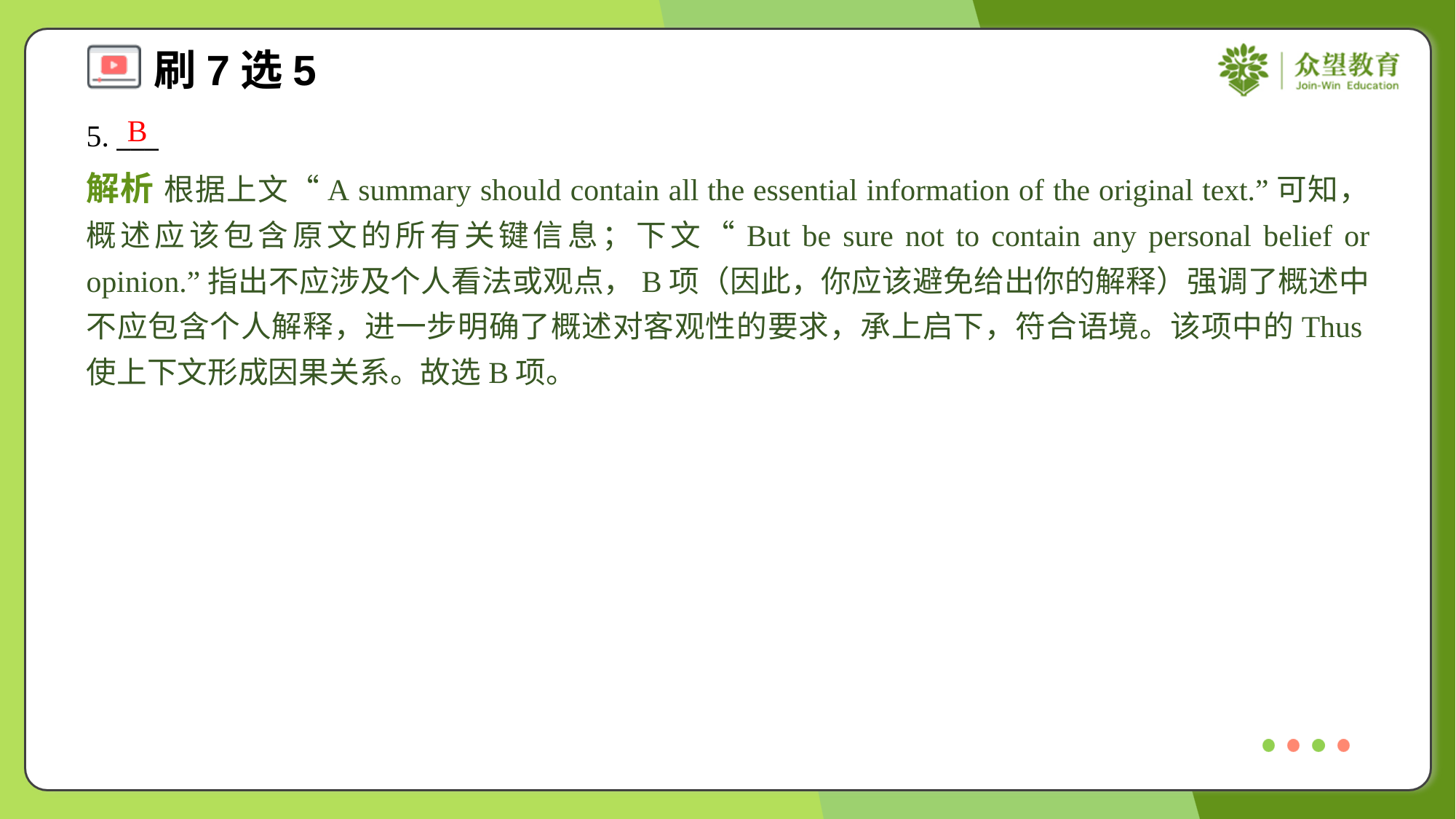

B
5. ___
解析 根据上文“A summary should contain all the essential information of the original text.”可知，概述应该包含原文的所有关键信息；下文“But be sure not to contain any personal belief or opinion.”指出不应涉及个人看法或观点，B项（因此，你应该避免给出你的解释）强调了概述中不应包含个人解释，进一步明确了概述对客观性的要求，承上启下，符合语境。该项中的Thus使上下文形成因果关系。故选B项。